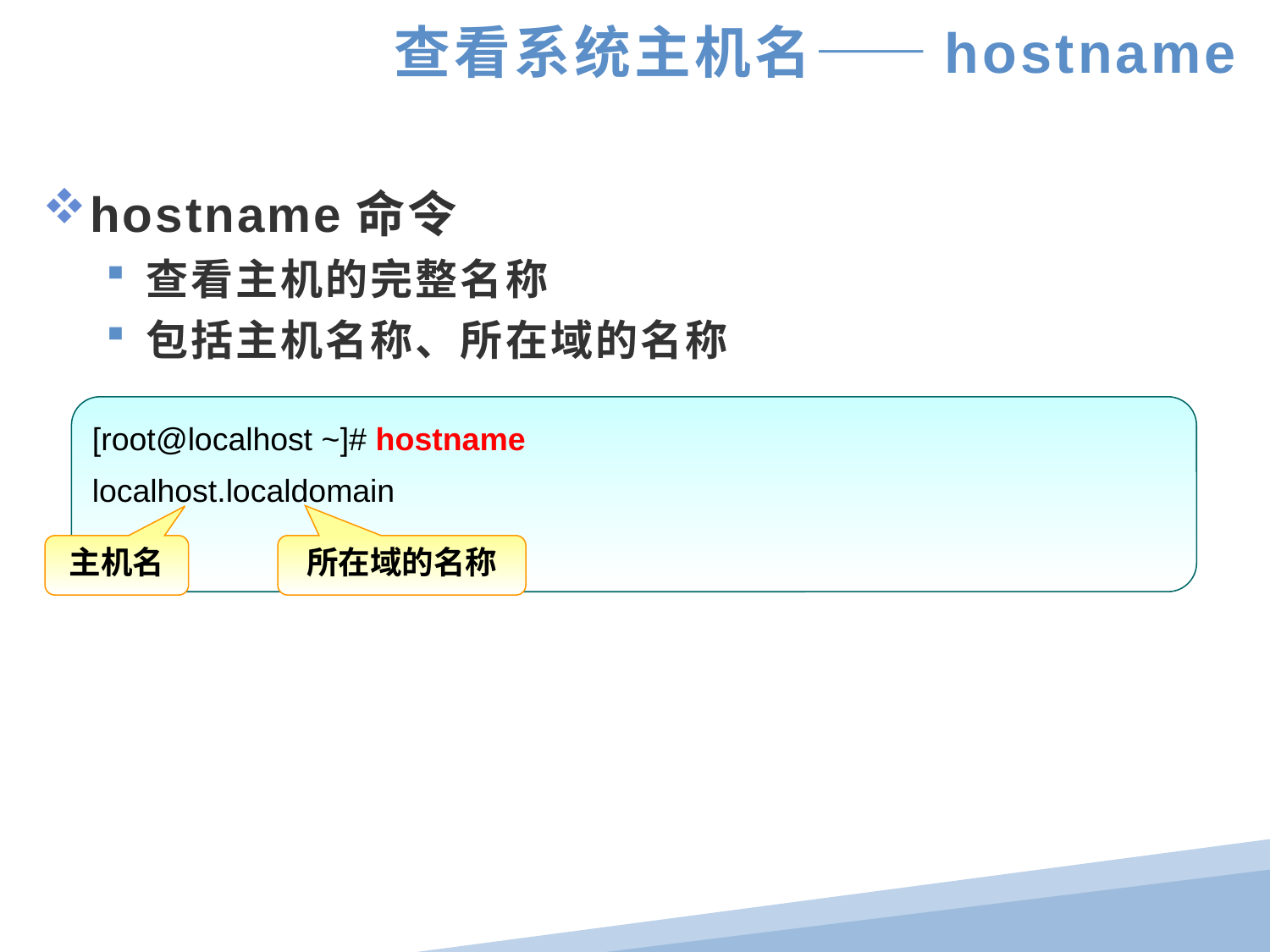

查看系统主机名——hostname
hostname命令
查看主机的完整名称
包括主机名称、所在域的名称
[root@localhost ~]# hostname
localhost.localdomain

主机名
所在域的名称